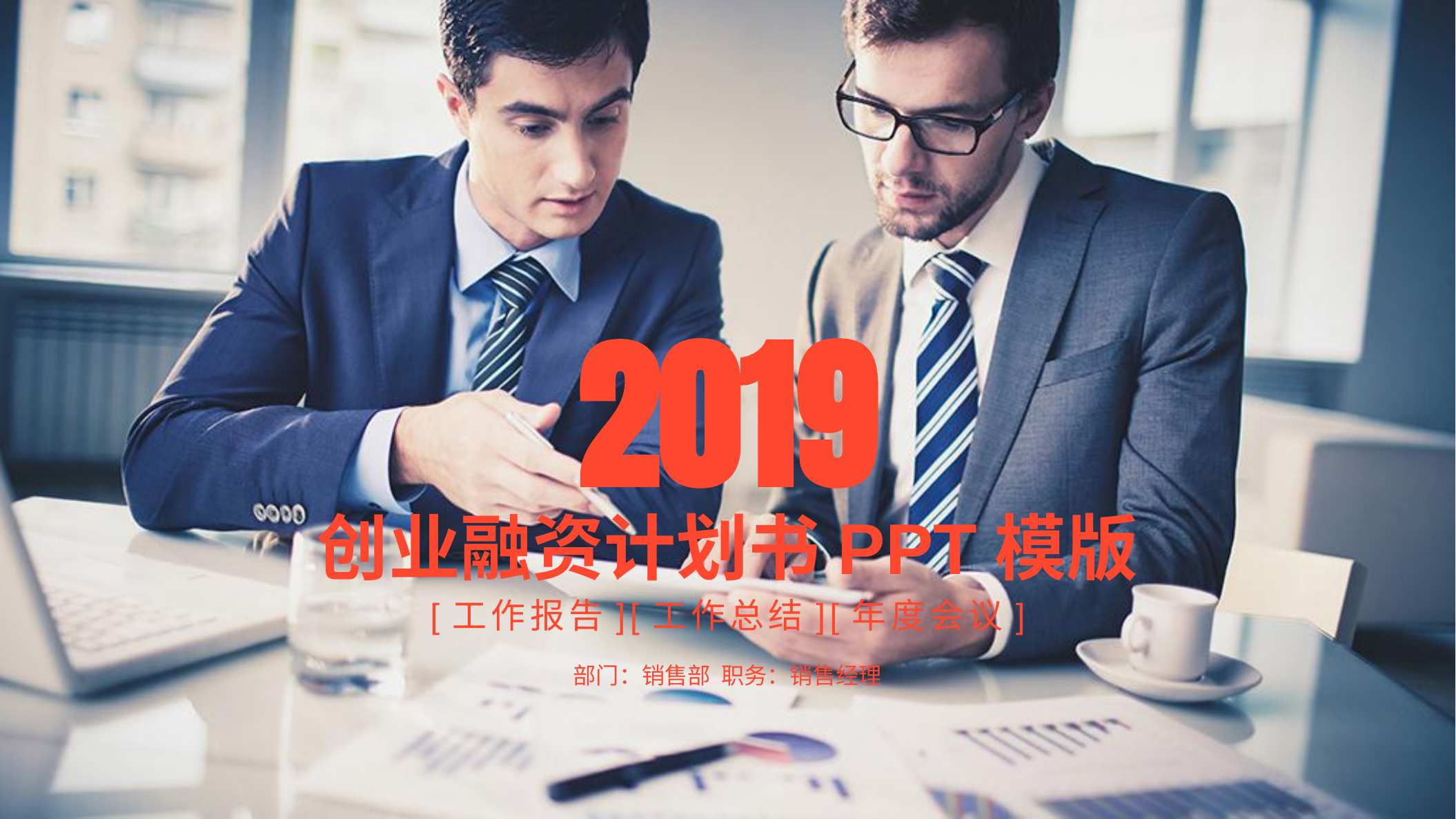

2019
创业融资计划书PPT模版
[工作报告][工作总结][年度会议]
部门：销售部  职务：销售经理